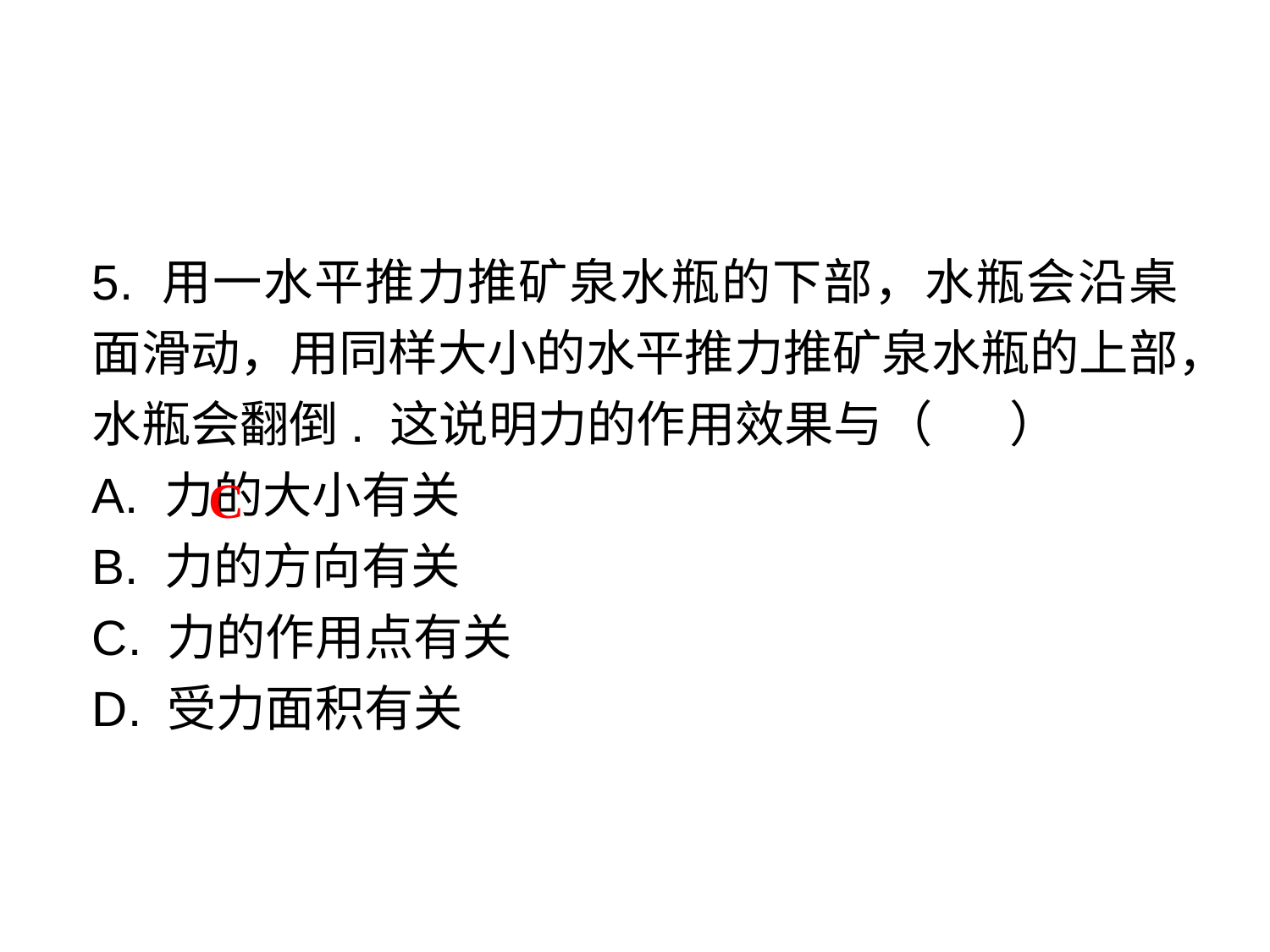

5. 用一水平推力推矿泉水瓶的下部，水瓶会沿桌面滑动，用同样大小的水平推力推矿泉水瓶的上部，水瓶会翻倒. 这说明力的作用效果与（       ）
A. 力的大小有关
B. 力的方向有关
C. 力的作用点有关
D. 受力面积有关
C